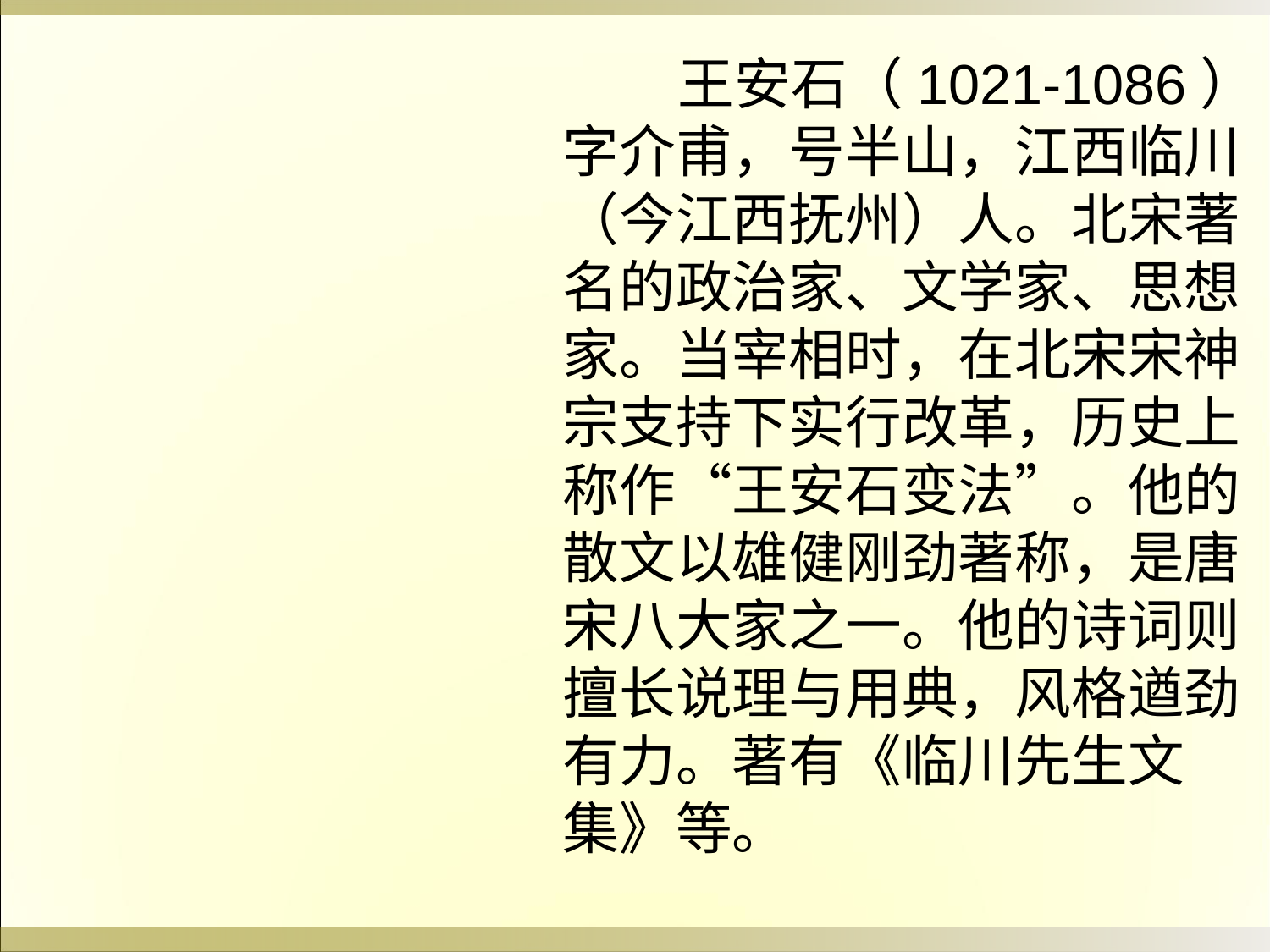

王安石（1021-1086）字介甫，号半山，江西临川（今江西抚州）人。北宋著名的政治家、文学家、思想家。当宰相时，在北宋宋神宗支持下实行改革，历史上称作“王安石变法”。他的散文以雄健刚劲著称，是唐宋八大家之一。他的诗词则擅长说理与用典，风格遒劲有力。著有《临川先生文集》等。